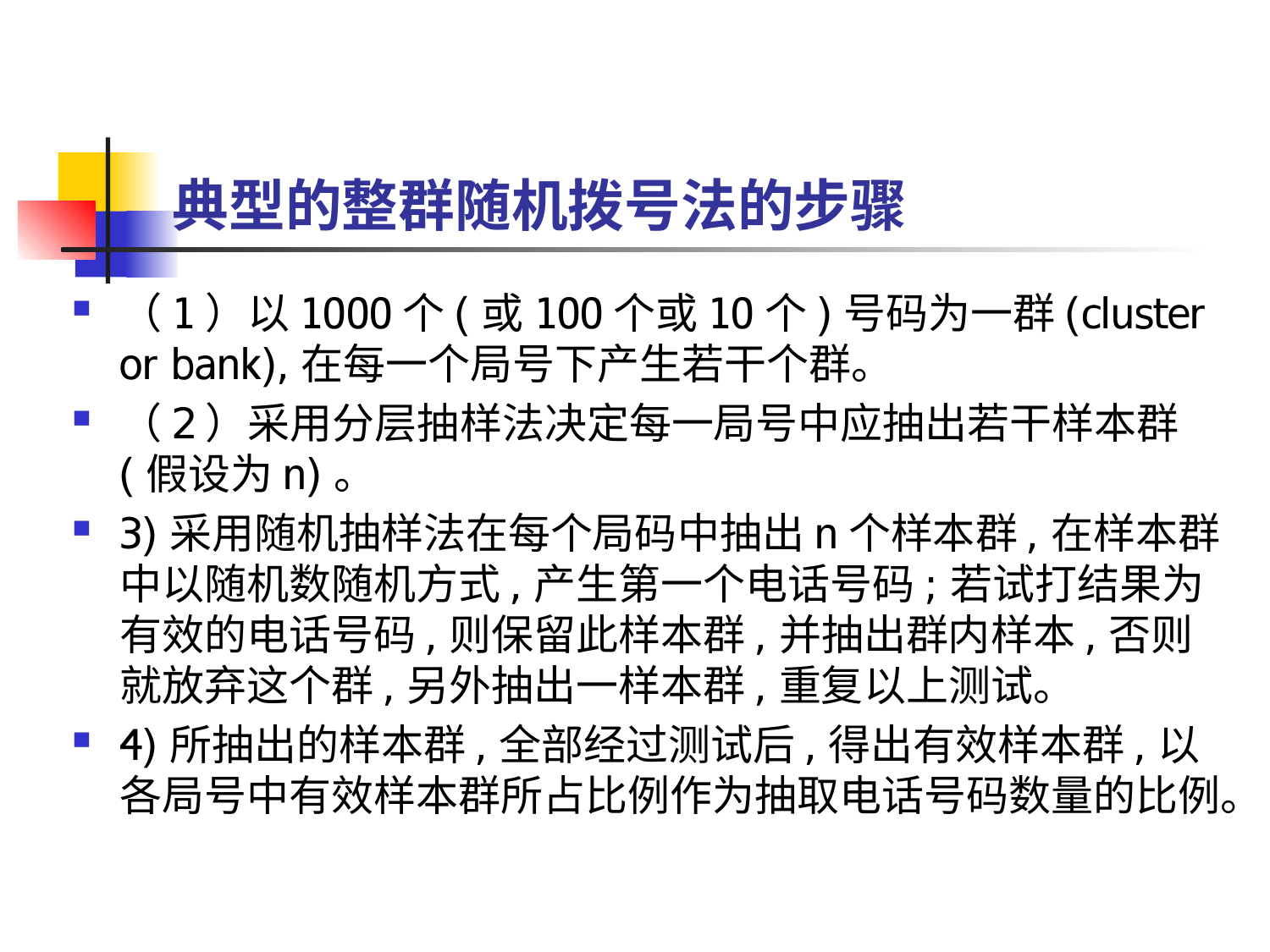

# 典型的整群随机拨号法的步骤
（1）以1000个(或100个或10个)号码为一群(cluster or bank),在每一个局号下产生若干个群。
（2）采用分层抽样法决定每一局号中应抽出若干样本群(假设为n)。
3)采用随机抽样法在每个局码中抽出n个样本群,在样本群中以随机数随机方式,产生第一个电话号码;若试打结果为有效的电话号码,则保留此样本群,并抽出群内样本,否则就放弃这个群,另外抽出一样本群,重复以上测试。
4)所抽出的样本群,全部经过测试后,得出有效样本群,以各局号中有效样本群所占比例作为抽取电话号码数量的比例。